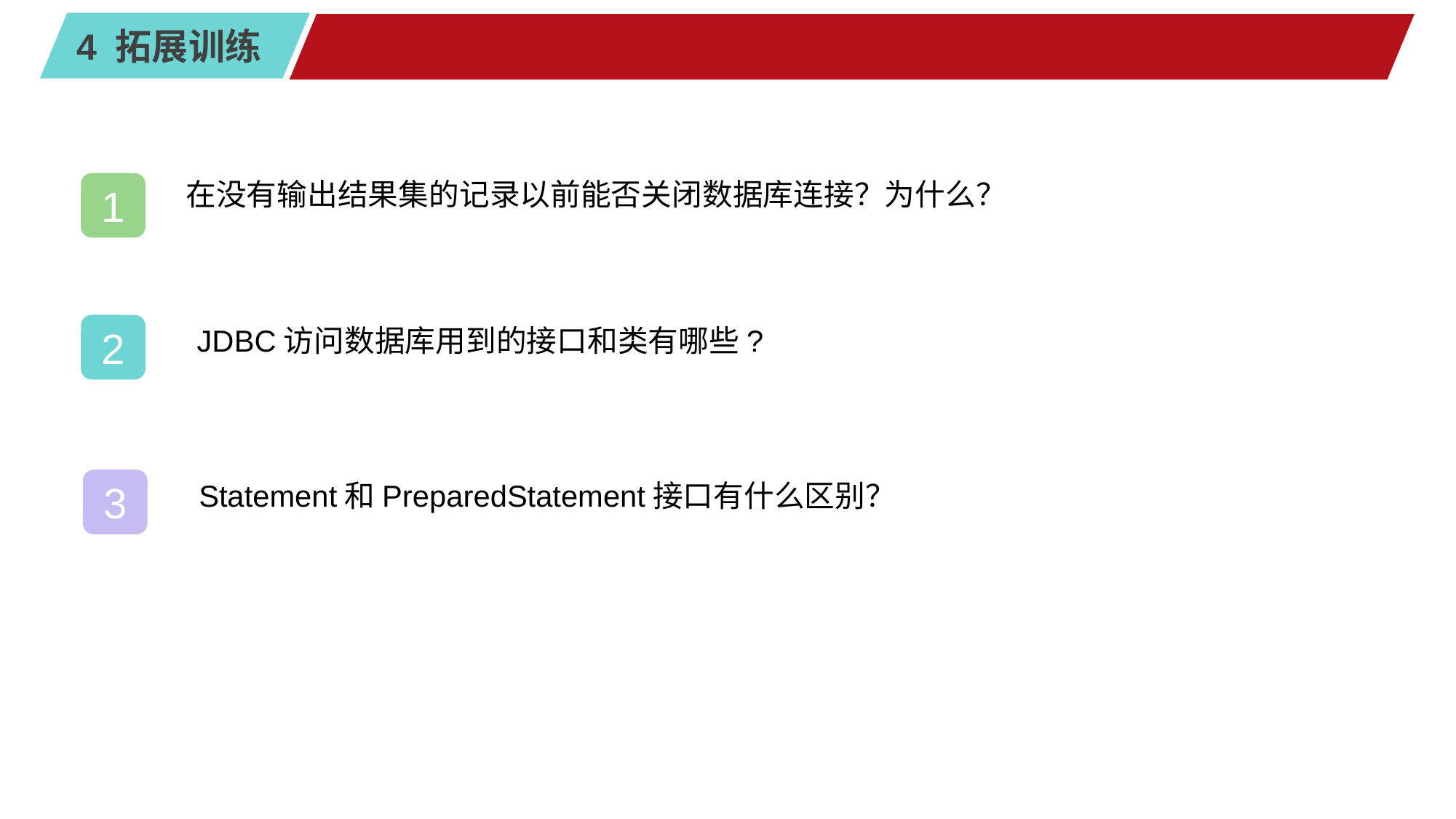

#
在没有输出结果集的记录以前能否关闭数据库连接？为什么？
1
JDBC访问数据库用到的接口和类有哪些?
2
Statement和PreparedStatement接口有什么区别？
3